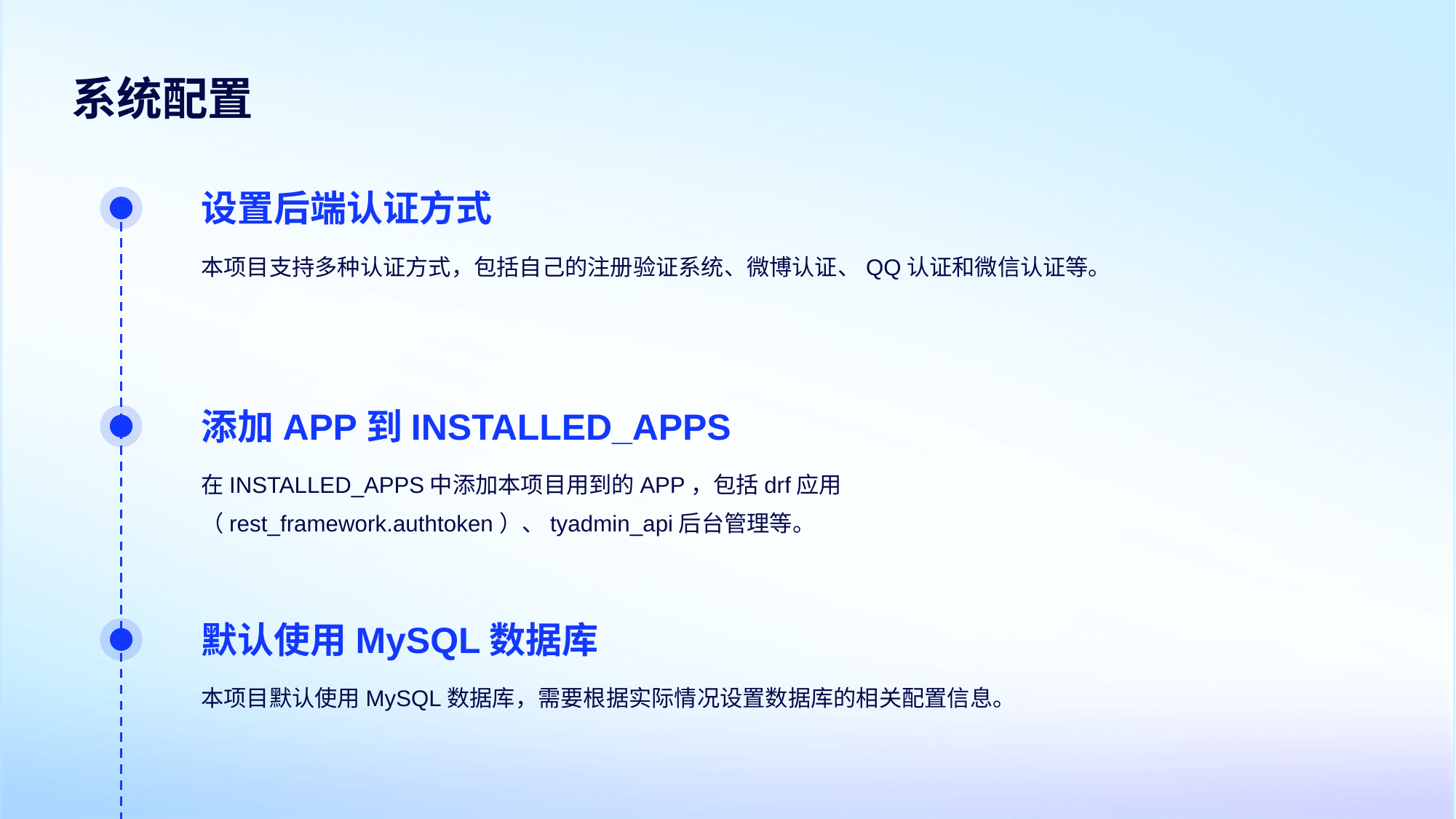

系统配置
设置后端认证方式

本项目支持多种认证方式，包括自己的注册验证系统、微博认证、QQ认证和微信认证等。
添加APP到INSTALLED_APPS

在INSTALLED_APPS中添加本项目用到的APP，包括drf应用（rest_framework.authtoken）、tyadmin_api后台管理等。
默认使用MySQL数据库

本项目默认使用MySQL数据库，需要根据实际情况设置数据库的相关配置信息。